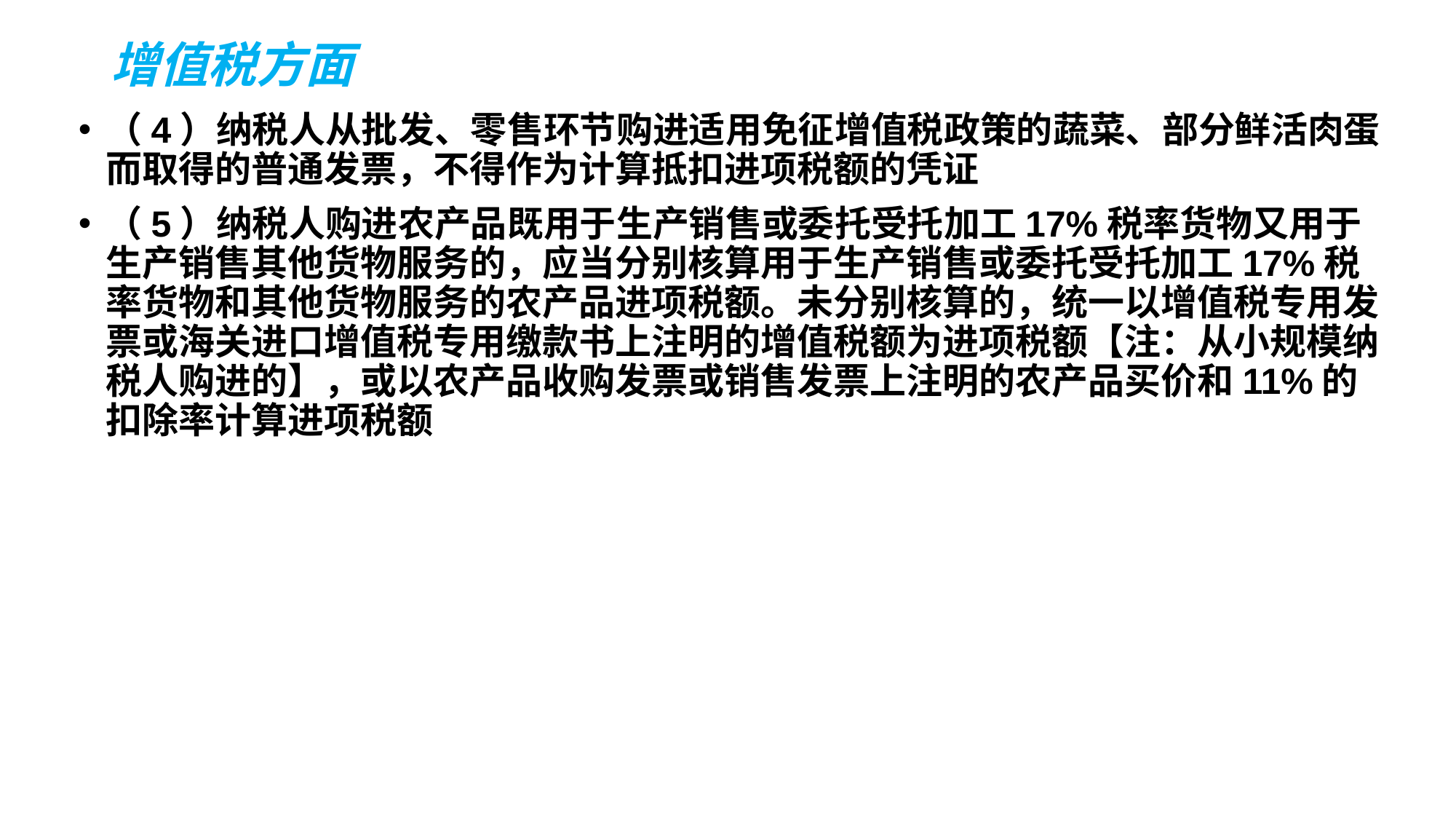

# 增值税方面
（4）纳税人从批发、零售环节购进适用免征增值税政策的蔬菜、部分鲜活肉蛋而取得的普通发票，不得作为计算抵扣进项税额的凭证
（5）纳税人购进农产品既用于生产销售或委托受托加工17%税率货物又用于生产销售其他货物服务的，应当分别核算用于生产销售或委托受托加工17%税率货物和其他货物服务的农产品进项税额。未分别核算的，统一以增值税专用发票或海关进口增值税专用缴款书上注明的增值税额为进项税额【注：从小规模纳税人购进的】，或以农产品收购发票或销售发票上注明的农产品买价和11%的扣除率计算进项税额